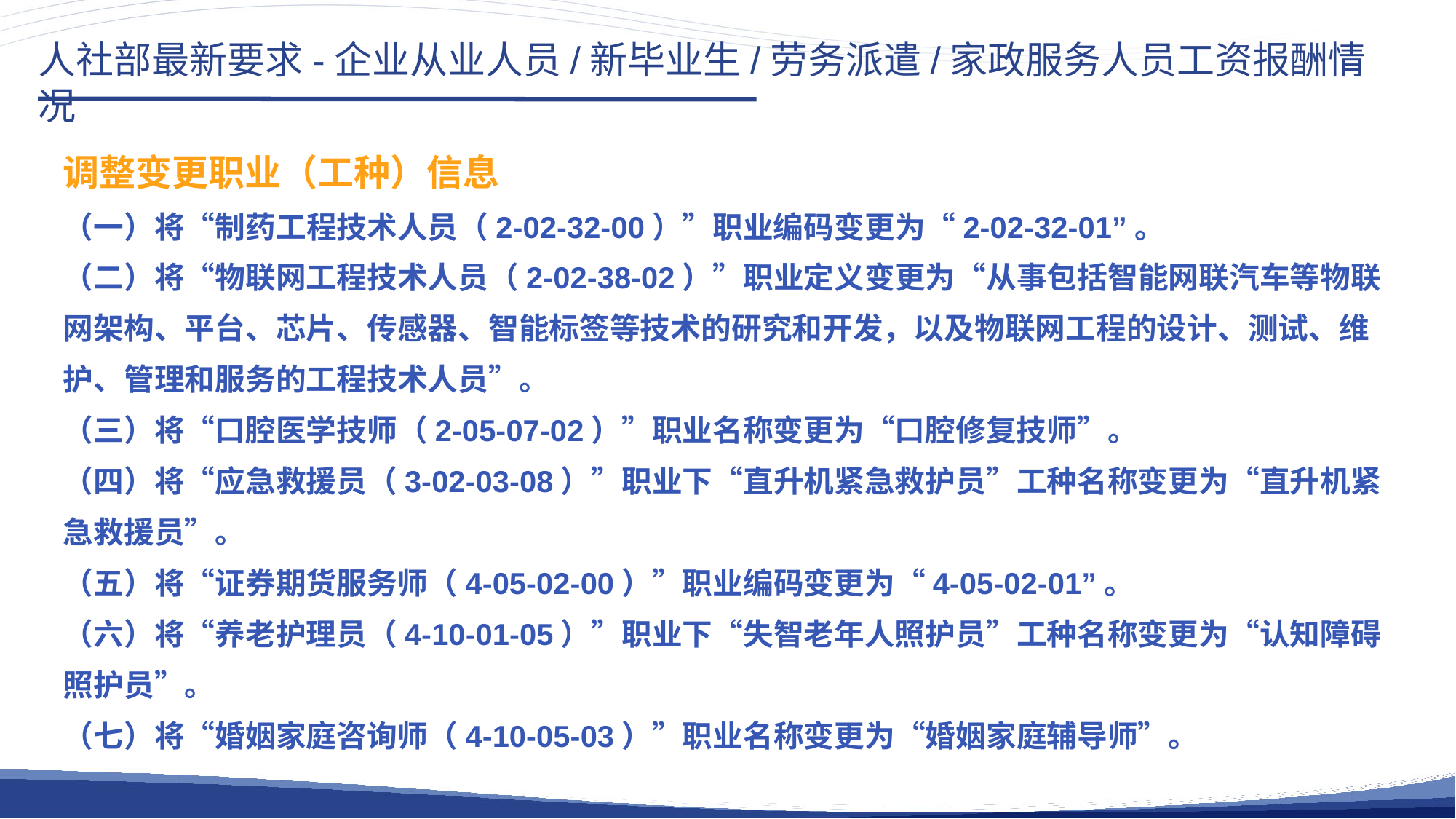

人社部最新要求-企业从业人员/新毕业生/劳务派遣/家政服务人员工资报酬情况
调整变更职业（工种）信息
（一）将“制药工程技术人员（2-02-32-00）”职业编码变更为“2-02-32-01”。
（二）将“物联网工程技术人员（2-02-38-02）”职业定义变更为“从事包括智能网联汽车等物联网架构、平台、芯片、传感器、智能标签等技术的研究和开发，以及物联网工程的设计、测试、维护、管理和服务的工程技术人员”。
（三）将“口腔医学技师（2-05-07-02）”职业名称变更为“口腔修复技师”。
（四）将“应急救援员（3-02-03-08）”职业下“直升机紧急救护员”工种名称变更为“直升机紧急救援员”。
（五）将“证券期货服务师（4-05-02-00）”职业编码变更为“4-05-02-01”。
（六）将“养老护理员（4-10-01-05）”职业下“失智老年人照护员”工种名称变更为“认知障碍照护员”。
（七）将“婚姻家庭咨询师（4-10-05-03）”职业名称变更为“婚姻家庭辅导师”。